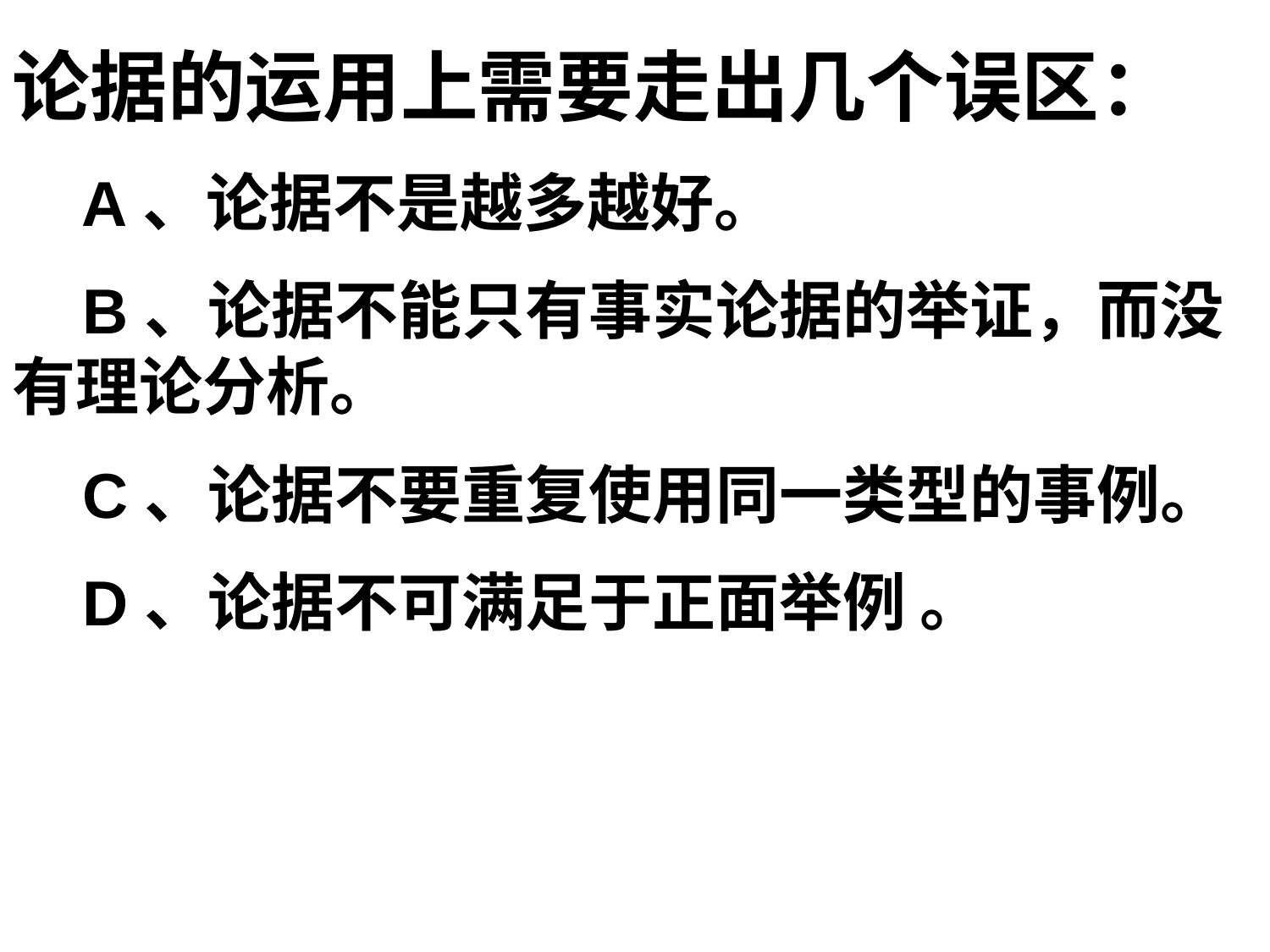

论据的运用上需要走出几个误区：
     A、论据不是越多越好。
    B、论据不能只有事实论据的举证，而没有理论分析。
    C、论据不要重复使用同一类型的事例。
    D、论据不可满足于正面举例 。